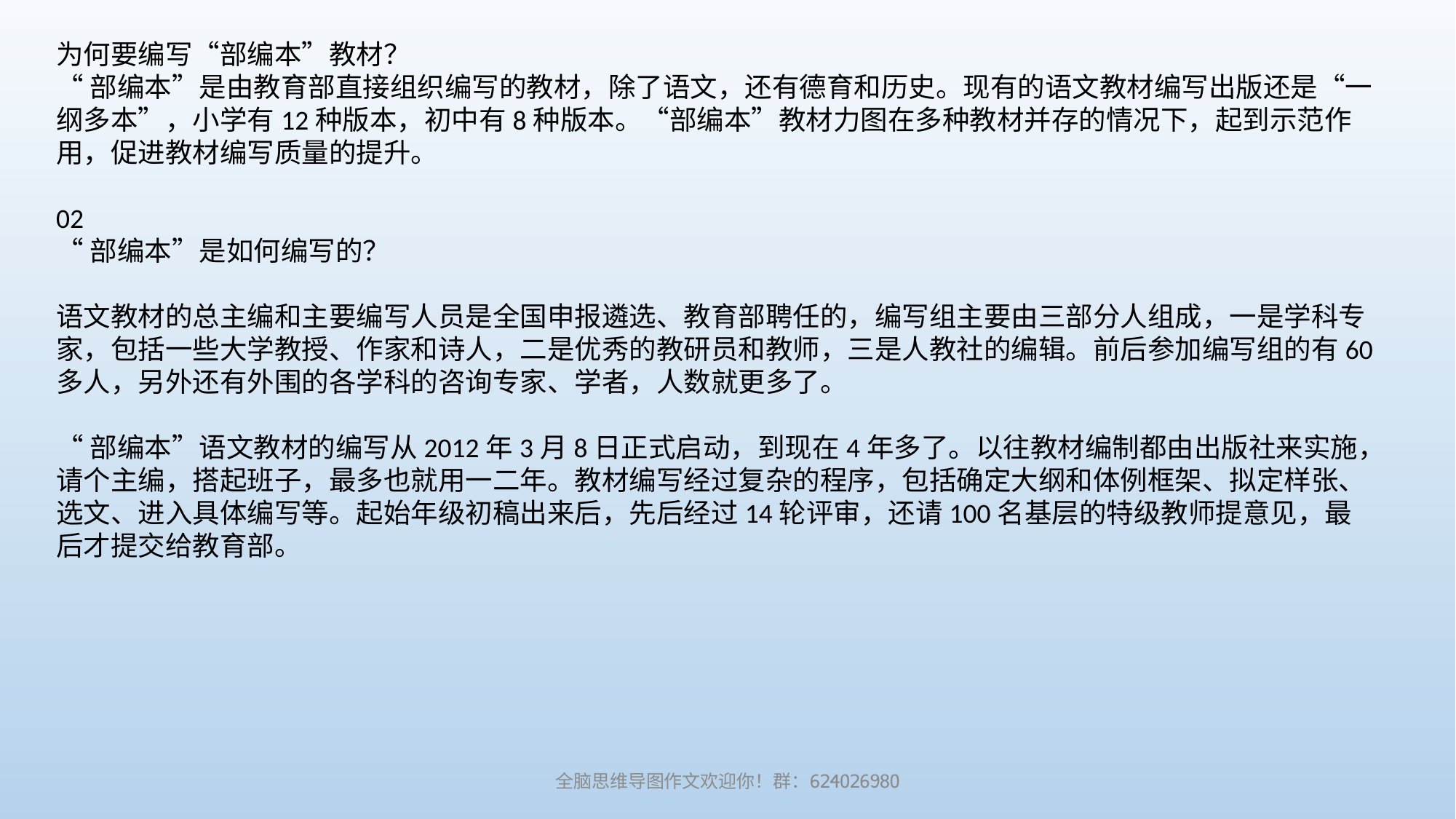

为何要编写“部编本”教材？
“部编本”是由教育部直接组织编写的教材，除了语文，还有德育和历史。现有的语文教材编写出版还是“一纲多本”，小学有12种版本，初中有8种版本。“部编本”教材力图在多种教材并存的情况下，起到示范作用，促进教材编写质量的提升。

02
“部编本”是如何编写的？

语文教材的总主编和主要编写人员是全国申报遴选、教育部聘任的，编写组主要由三部分人组成，一是学科专家，包括一些大学教授、作家和诗人，二是优秀的教研员和教师，三是人教社的编辑。前后参加编写组的有60多人，另外还有外围的各学科的咨询专家、学者，人数就更多了。

“部编本”语文教材的编写从2012年3月8日正式启动，到现在4年多了。以往教材编制都由出版社来实施，请个主编，搭起班子，最多也就用一二年。教材编写经过复杂的程序，包括确定大纲和体例框架、拟定样张、选文、进入具体编写等。起始年级初稿出来后，先后经过14轮评审，还请100名基层的特级教师提意见，最后才提交给教育部。

全脑思维导图作文欢迎你！群：624026980